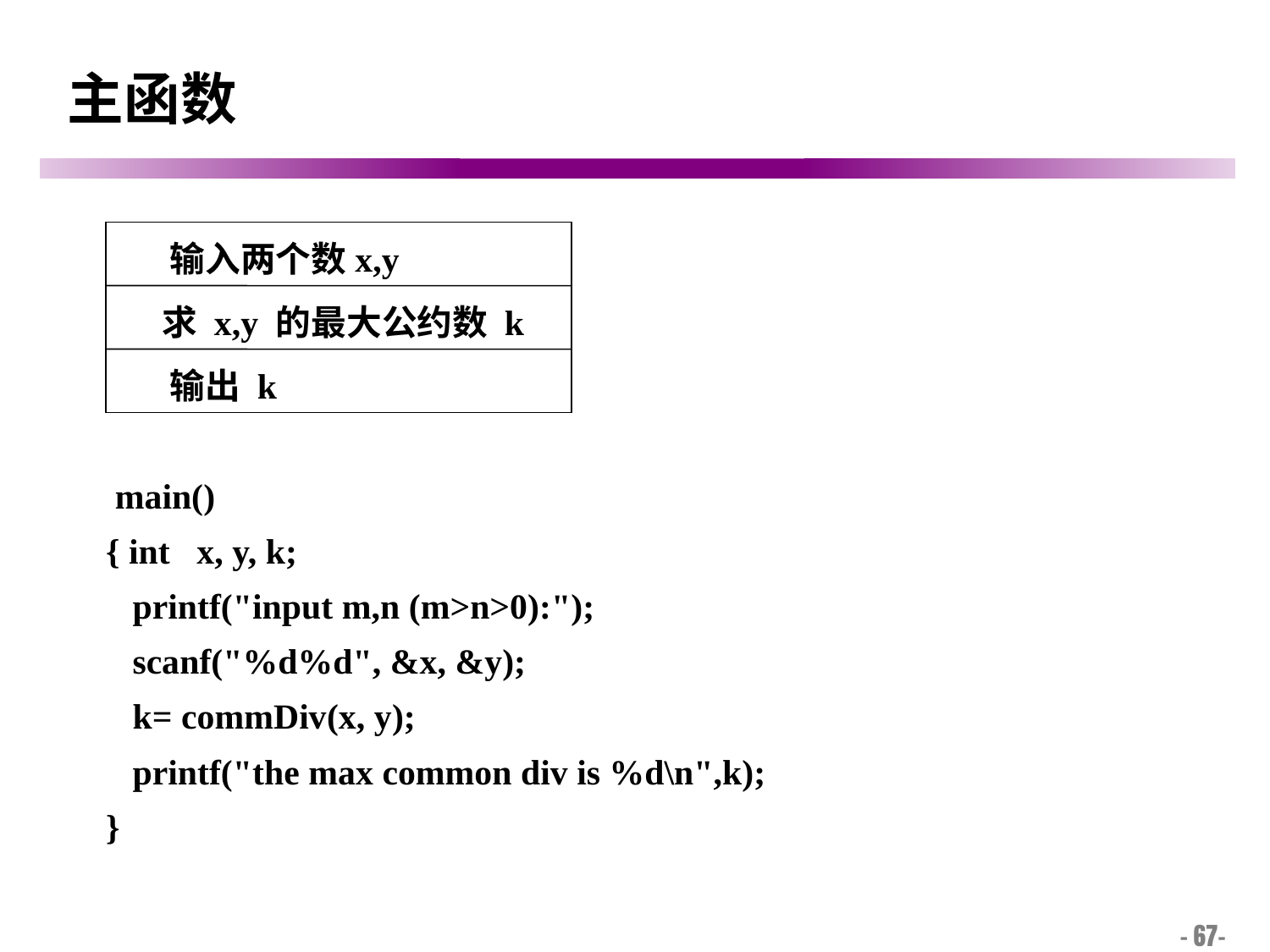

# 主函数

输入两个数x,y
求 x,y 的最大公约数 k
输出 k
  main()
 { int   x, y, k;
    printf("input m,n (m>n>0):");
    scanf("%d%d", &x, &y);
    k= commDiv(x, y);
    printf("the max common div is %d\n",k);
 }
 - 67-